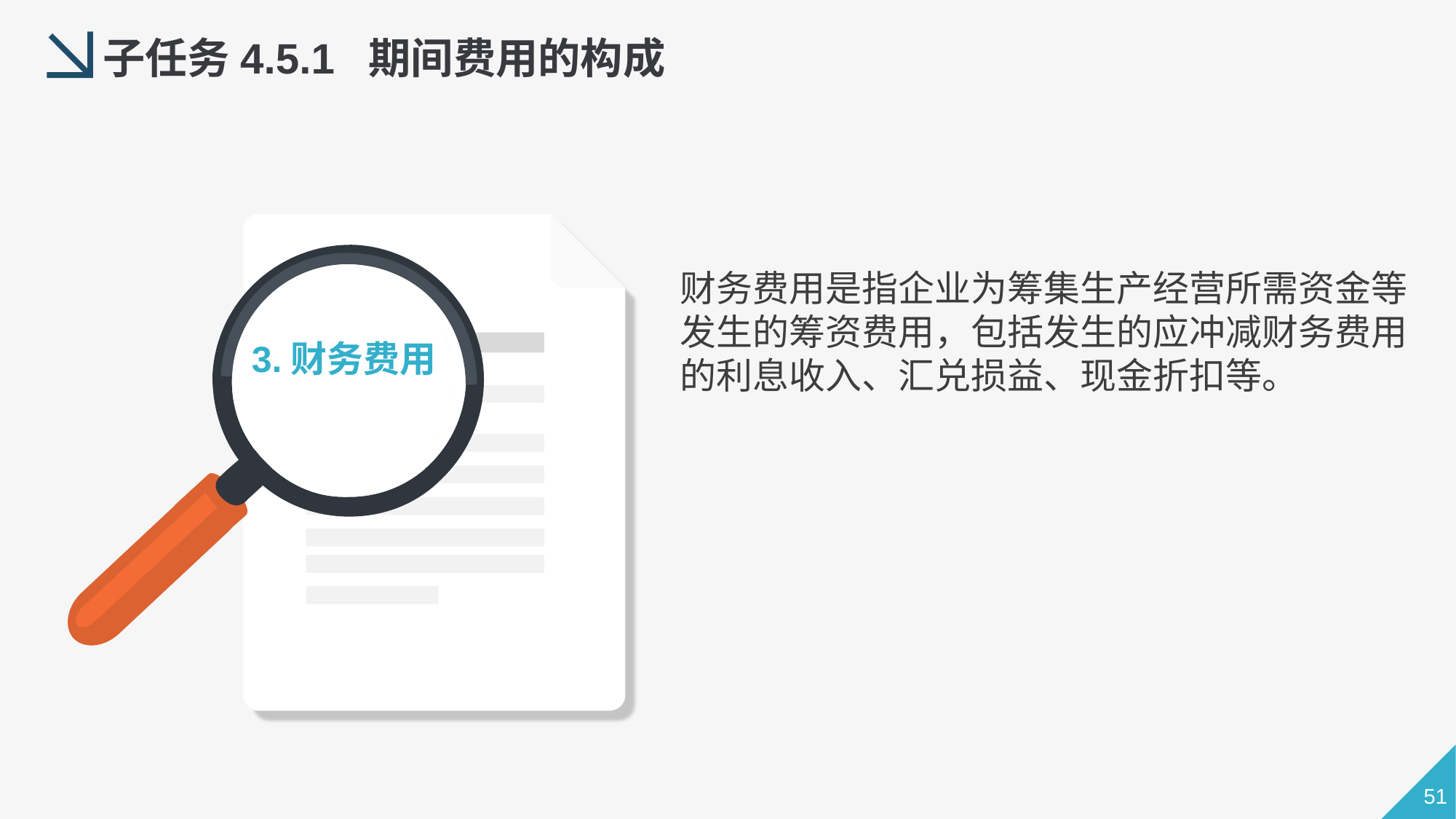

子任务4.5.1  期间费用的构成

财务费用是指企业为筹集生产经营所需资金等发生的筹资费用，包括发生的应冲减财务费用的利息收入、汇兑损益、现金折扣等。
3.财务费用